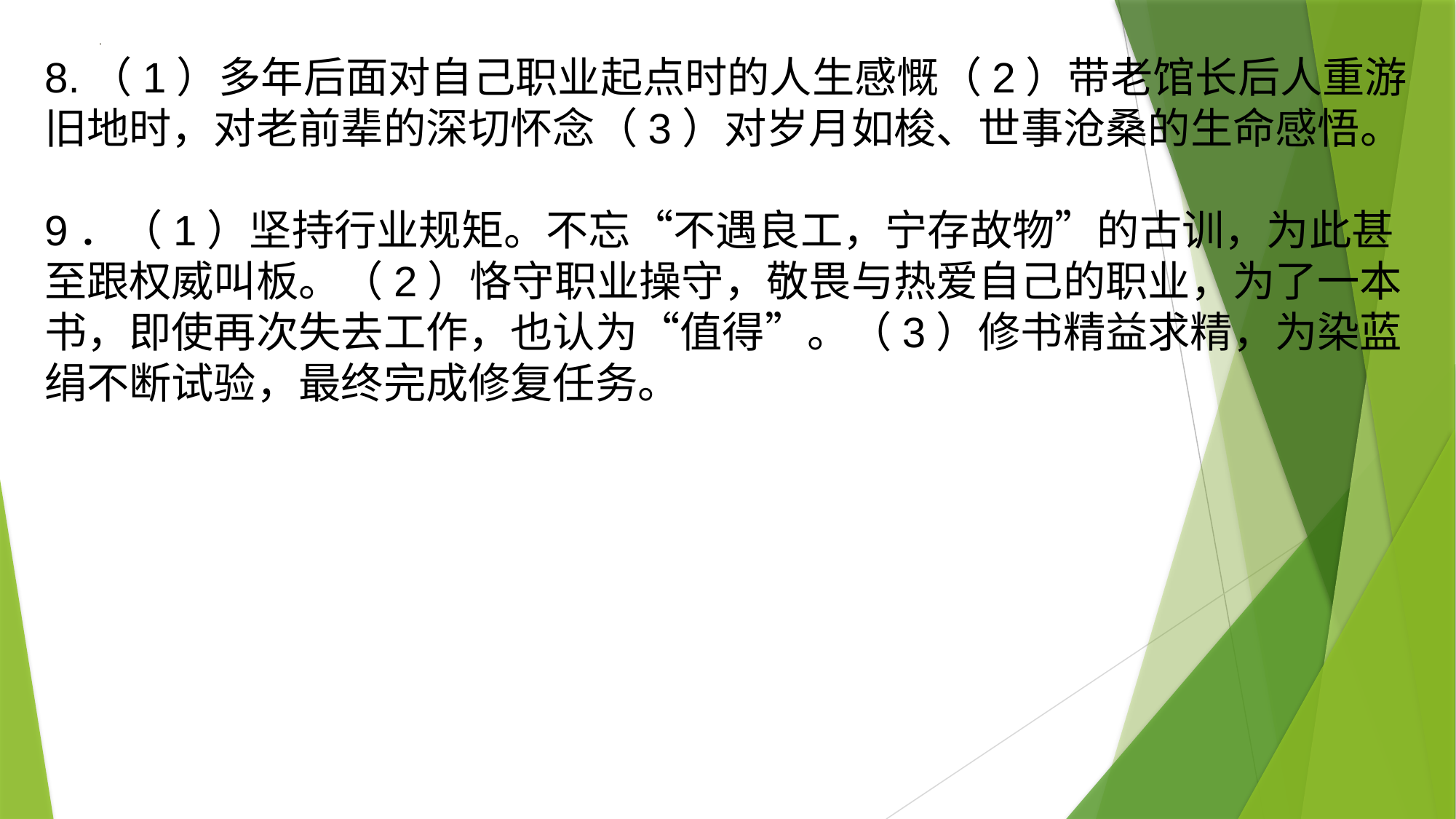

8.（1）多年后⾯对⾃⼰职业起点时的⼈⽣感慨（2）带⽼馆长后⼈重游旧地时，对⽼前辈的深切怀念（3）对岁⽉如梭、世事沧桑的⽣命感悟。

9．（1）坚持⾏业规矩。不忘“不遇良⼯，宁存故物”的古训，为此甚⾄跟权威叫板。（2）恪守职业操守，敬畏与热爱⾃⼰的职业，为了⼀本书，即使再次失去⼯作，也认为“值得”。（3）修书精益求精，为染蓝绢不断试验，最终完成修复任务。